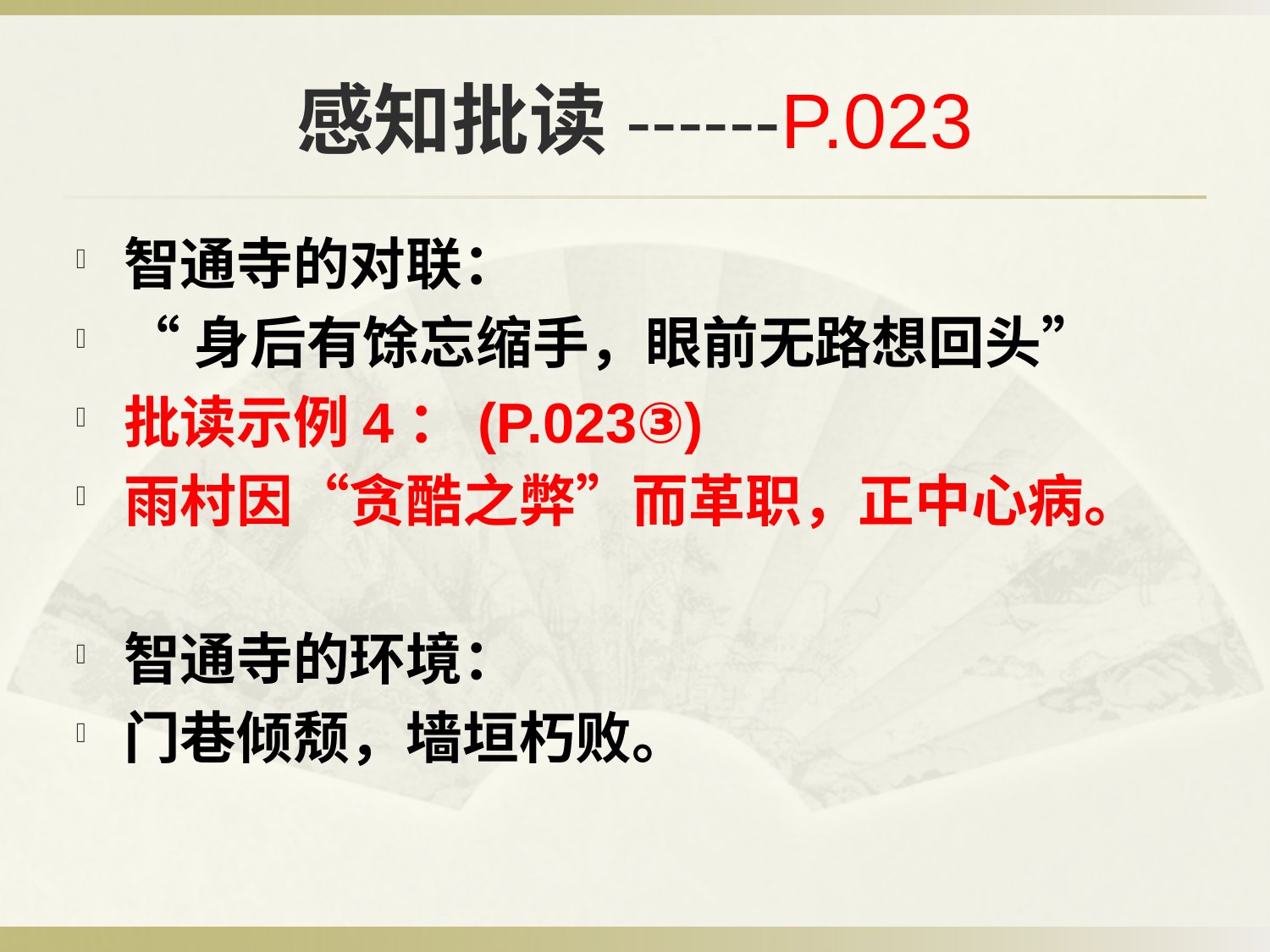

# 感知批读------P.023
智通寺的对联：
“身后有馀忘缩手，眼前无路想回头”
批读示例4：(P.023③)
雨村因“贪酷之弊”而革职，正中心病。

智通寺的环境：
门巷倾颓，墙垣朽败。